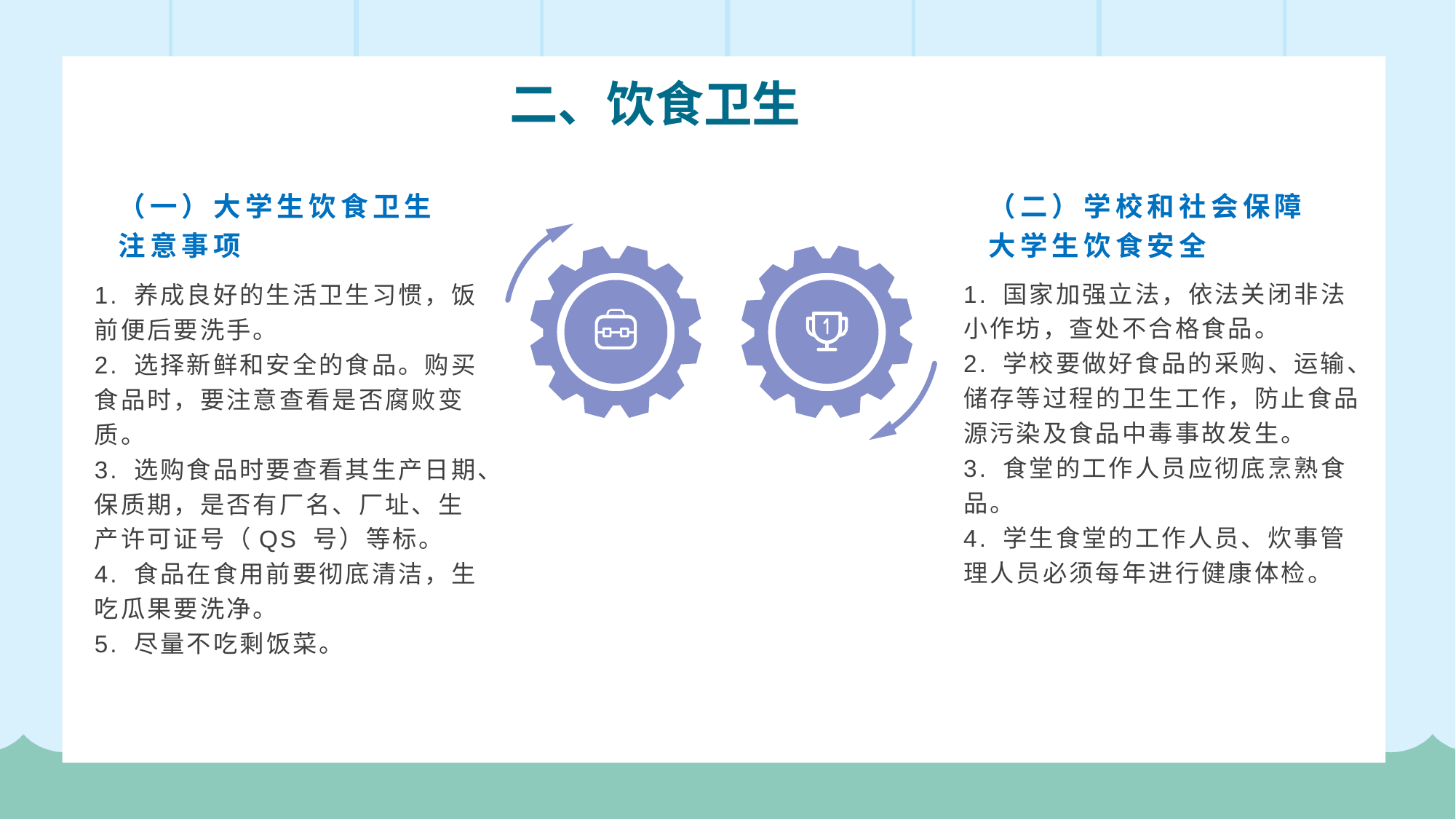

二、饮食卫生
（二）学校和社会保障大学生饮食安全
（一）大学生饮食卫生注意事项

1. 国家加强立法，依法关闭非法小作坊，查处不合格食品。
2. 学校要做好食品的采购、运输、储存等过程的卫生工作，防止食品源污染及食品中毒事故发生。
3. 食堂的工作人员应彻底烹熟食品。
4. 学生食堂的工作人员、炊事管理人员必须每年进行健康体检。
1. 养成良好的生活卫生习惯，饭前便后要洗手。
2. 选择新鲜和安全的食品。购买食品时，要注意查看是否腐败变质。
3. 选购食品时要查看其生产日期、保质期，是否有厂名、厂址、生产许可证号（QS 号）等标。
4. 食品在食用前要彻底清洁，生吃瓜果要洗净。
5. 尽量不吃剩饭菜。